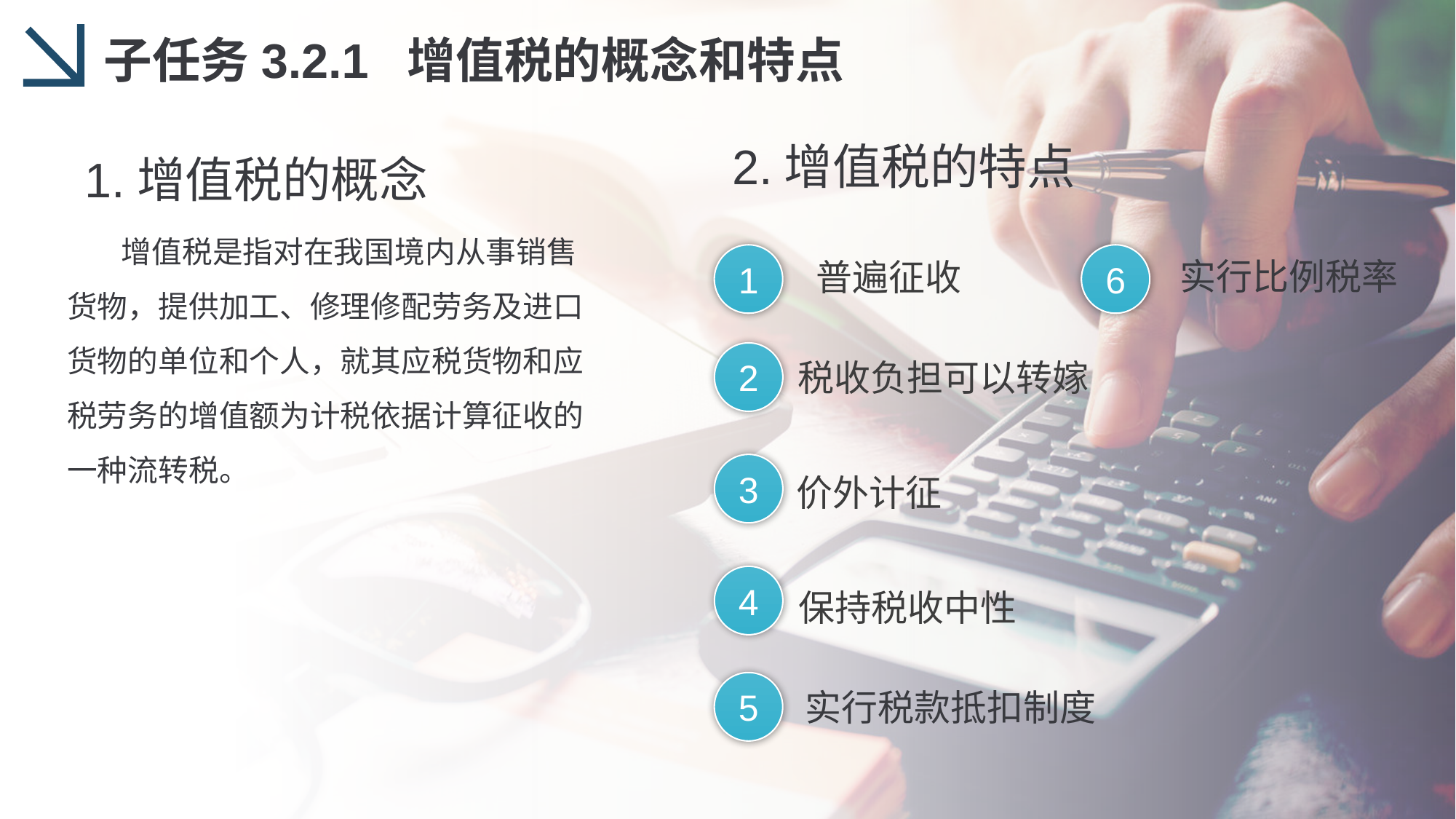

子任务3.2.1  增值税的概念和特点
2.增值税的特点
1.增值税的概念
       增值税是指对在我国境内从事销售货物，提供加工、修理修配劳务及进口货物的单位和个人，就其应税货物和应税劳务的增值额为计税依据计算征收的一种流转税。
1
6
实行比例税率
普遍征收
2
税收负担可以转嫁
3
价外计征
4
保持税收中性
5
实行税款抵扣制度